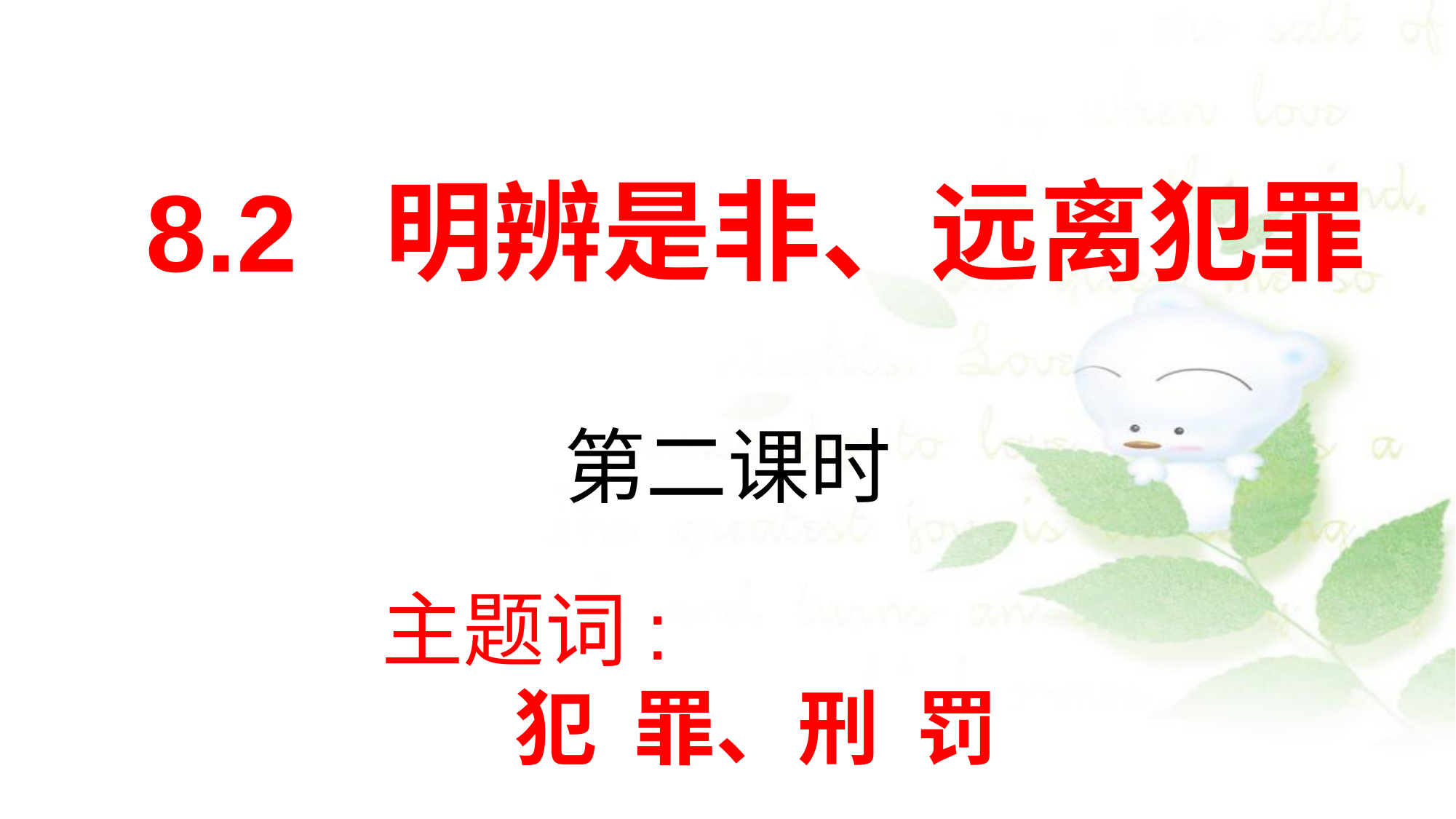

8.2  明辨是非、远离犯罪
第二课时
主题词:
犯  罪、刑  罚